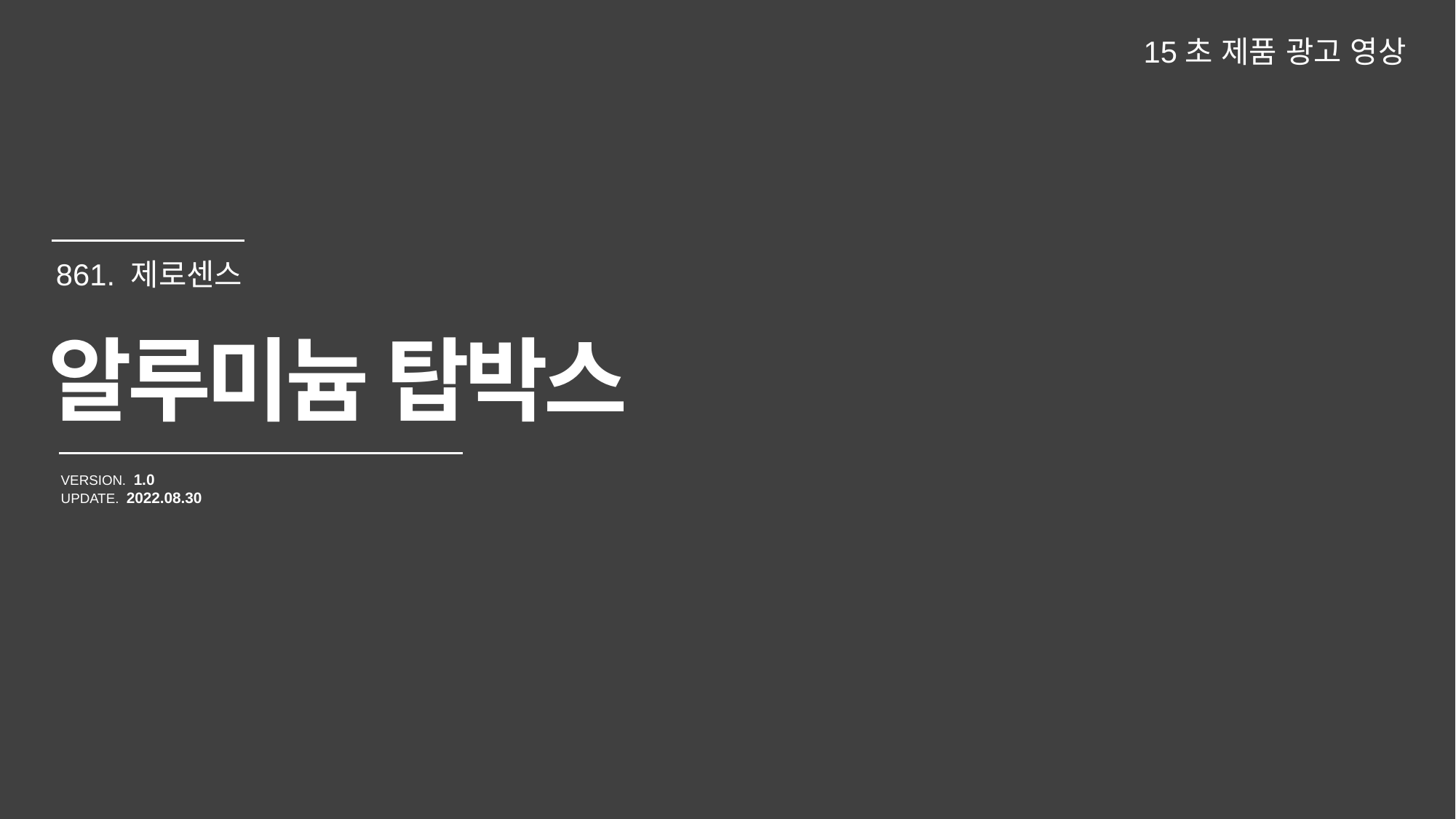

15초 제품 광고 영상
알루미늄 탑박스
VERSION.  1.0
UPDATE.  2022.08.30

861. 제로센스